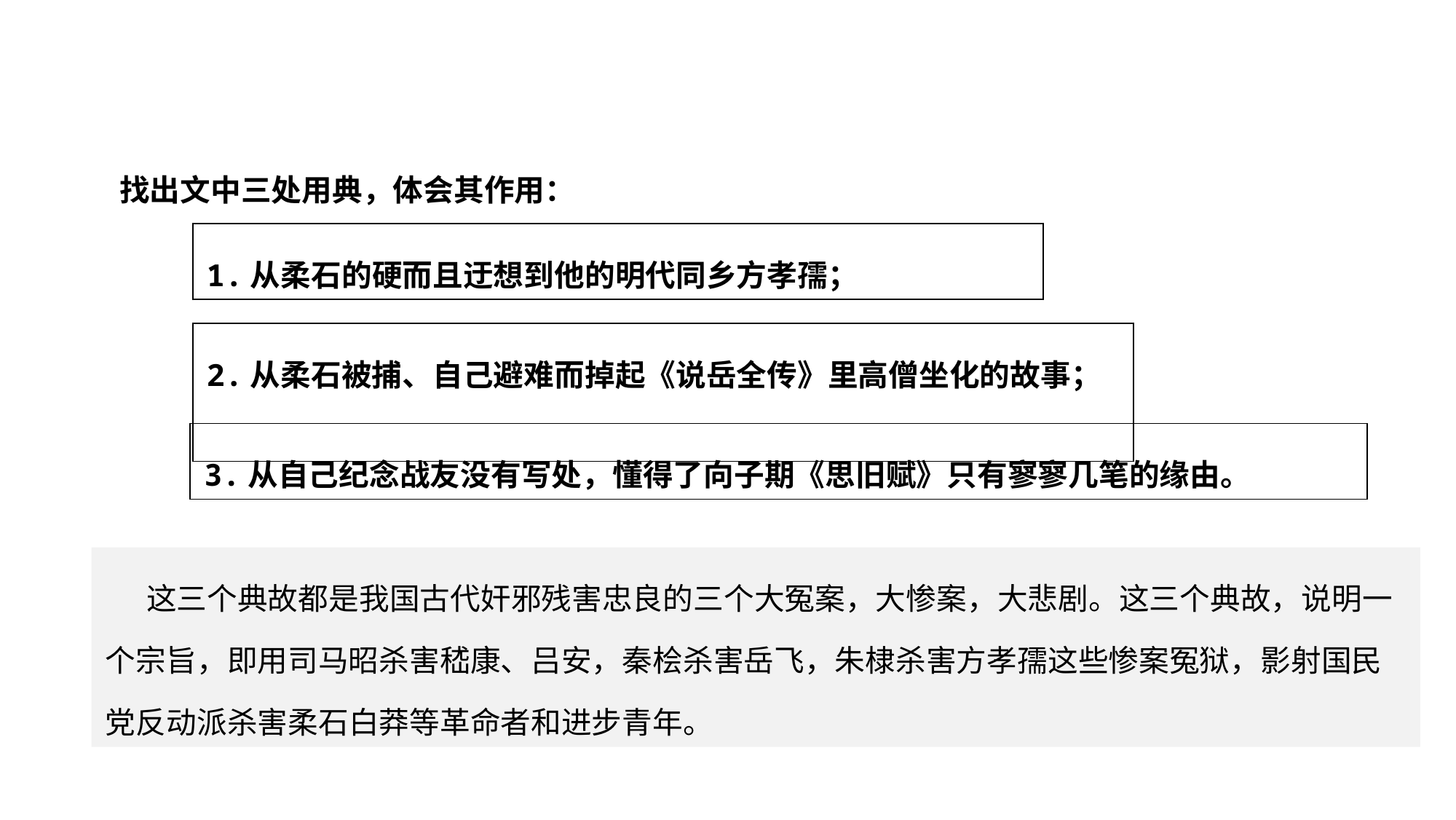

研读探究
    找出文中三处用典，体会其作用：
1.从柔石的硬而且迂想到他的明代同乡方孝孺；
2.从柔石被捕、自己避难而掉起《说岳全传》里高僧坐化的故事；
3.从自己纪念战友没有写处，懂得了向子期《思旧赋》只有寥寥几笔的缘由。
     这三个典故都是我国古代奸邪残害忠良的三个大冤案，大惨案，大悲剧。这三个典故，说明一个宗旨，即用司马昭杀害嵇康、吕安，秦桧杀害岳飞，朱棣杀害方孝孺这些惨案冤狱，影射国民党反动派杀害柔石白莽等革命者和进步青年。